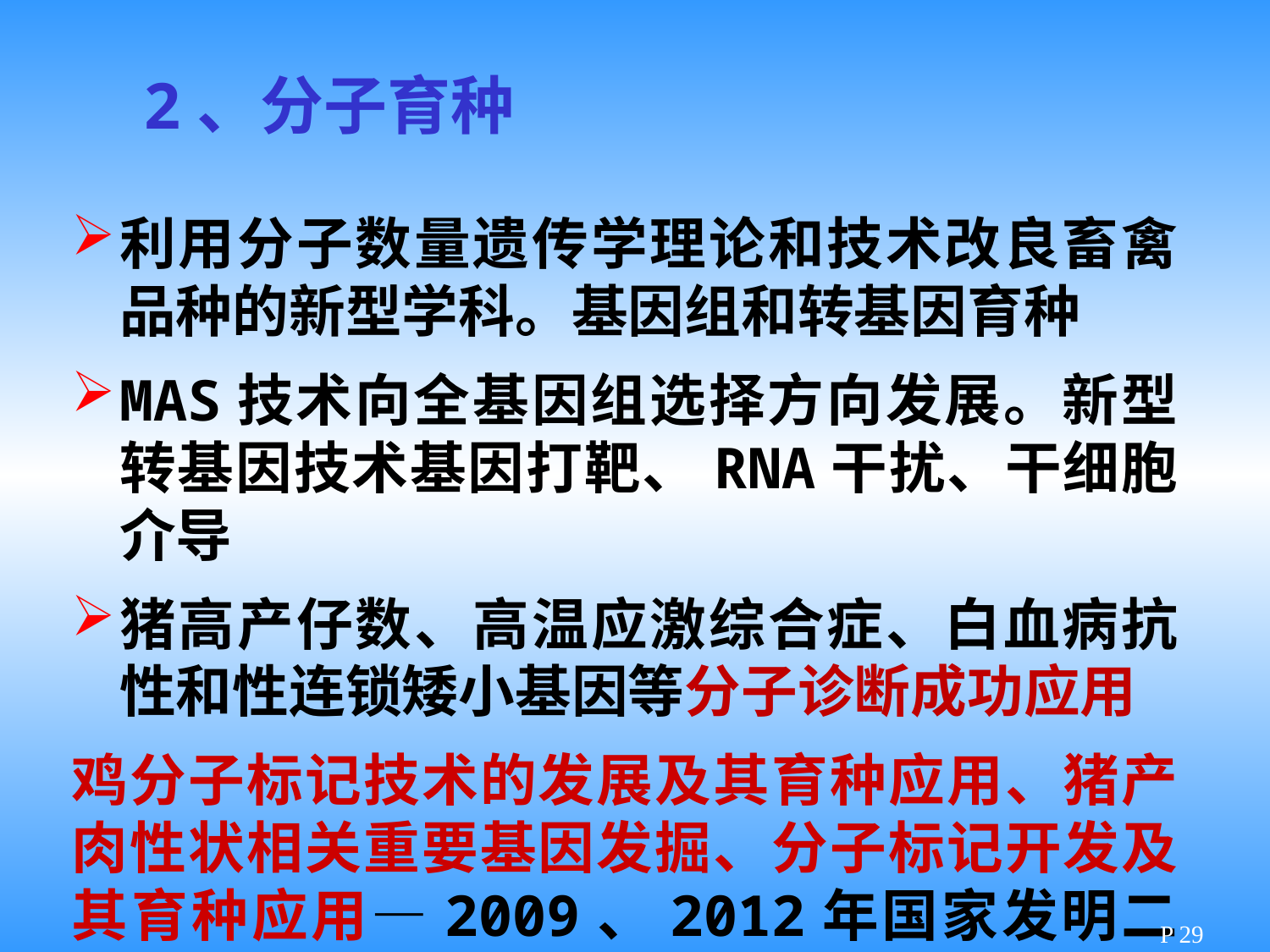

2、分子育种
利用分子数量遗传学理论和技术改良畜禽品种的新型学科。基因组和转基因育种
MAS技术向全基因组选择方向发展。新型转基因技术基因打靶、RNA干扰、干细胞介导
猪高产仔数、高温应激综合症、白血病抗性和性连锁矮小基因等分子诊断成功应用
鸡分子标记技术的发展及其育种应用、猪产肉性状相关重要基因发掘、分子标记开发及其育种应用—2009、2012年国家发明二等奖
P 29